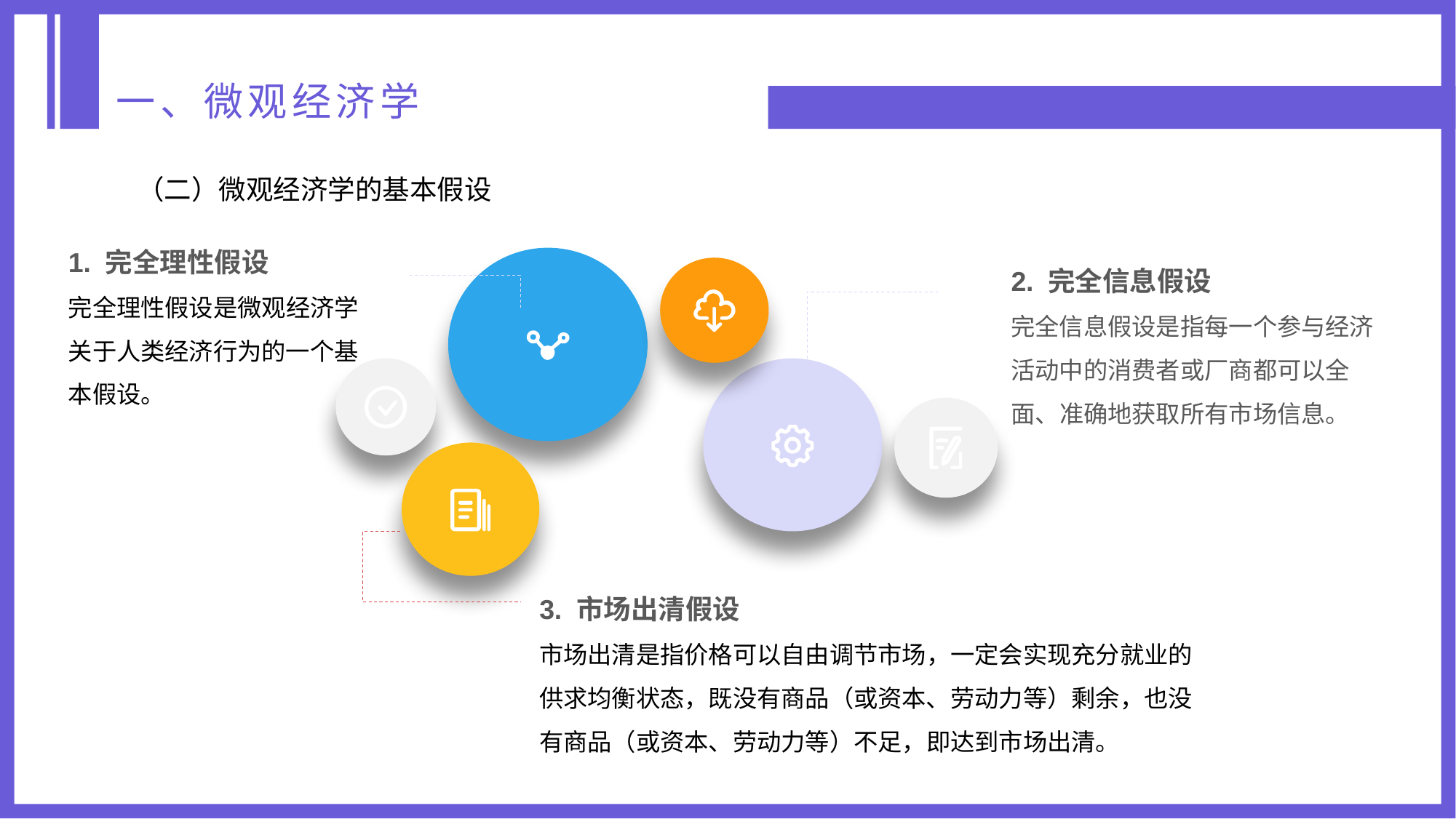

一、微观经济学
（二）微观经济学的基本假设
1. 完全理性假设
完全理性假设是微观经济学关于人类经济行为的一个基本假设。
2. 完全信息假设
完全信息假设是指每一个参与经济活动中的消费者或厂商都可以全面、准确地获取所有市场信息。

3. 市场出清假设
市场出清是指价格可以自由调节市场，一定会实现充分就业的供求均衡状态，既没有商品（或资本、劳动力等）剩余，也没有商品（或资本、劳动力等）不足，即达到市场出清。